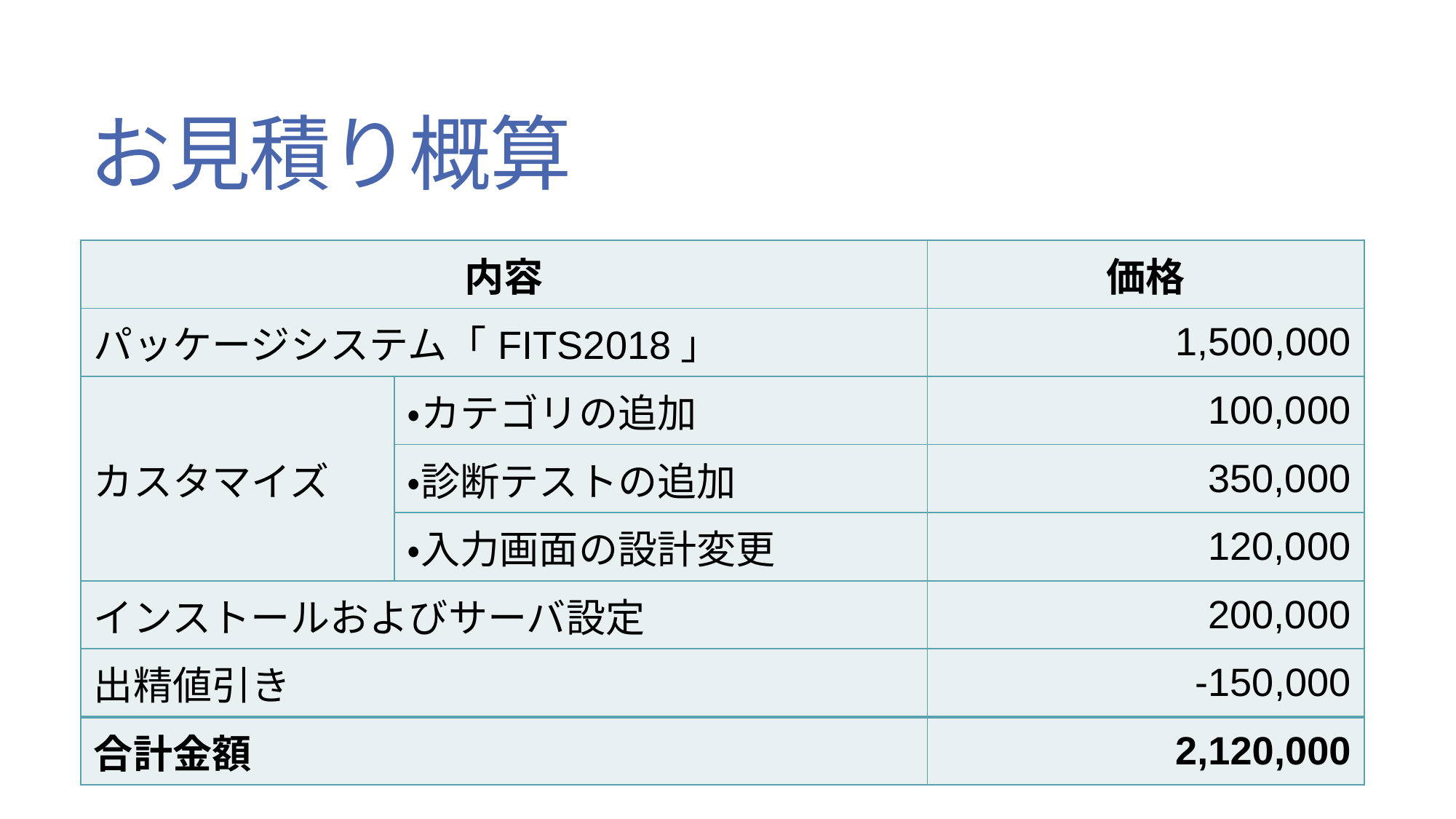

# お見積り概算
| 内容 |  | 価格 |
| --- | --- | --- |
| パッケージシステム「FITS2018」 |  | 1,500,000 |
| カスタマイズ | ・カテゴリの追加 | 100,000 |
|  | ・診断テストの追加 | 350,000 |
|  | ・入力画面の設計変更 | 120,000 |
| インストールおよびサーバ設定 |  | 200,000 |
| 出精値引き |  | -150,000 |
| 合計金額 |  | 2,120,000 |